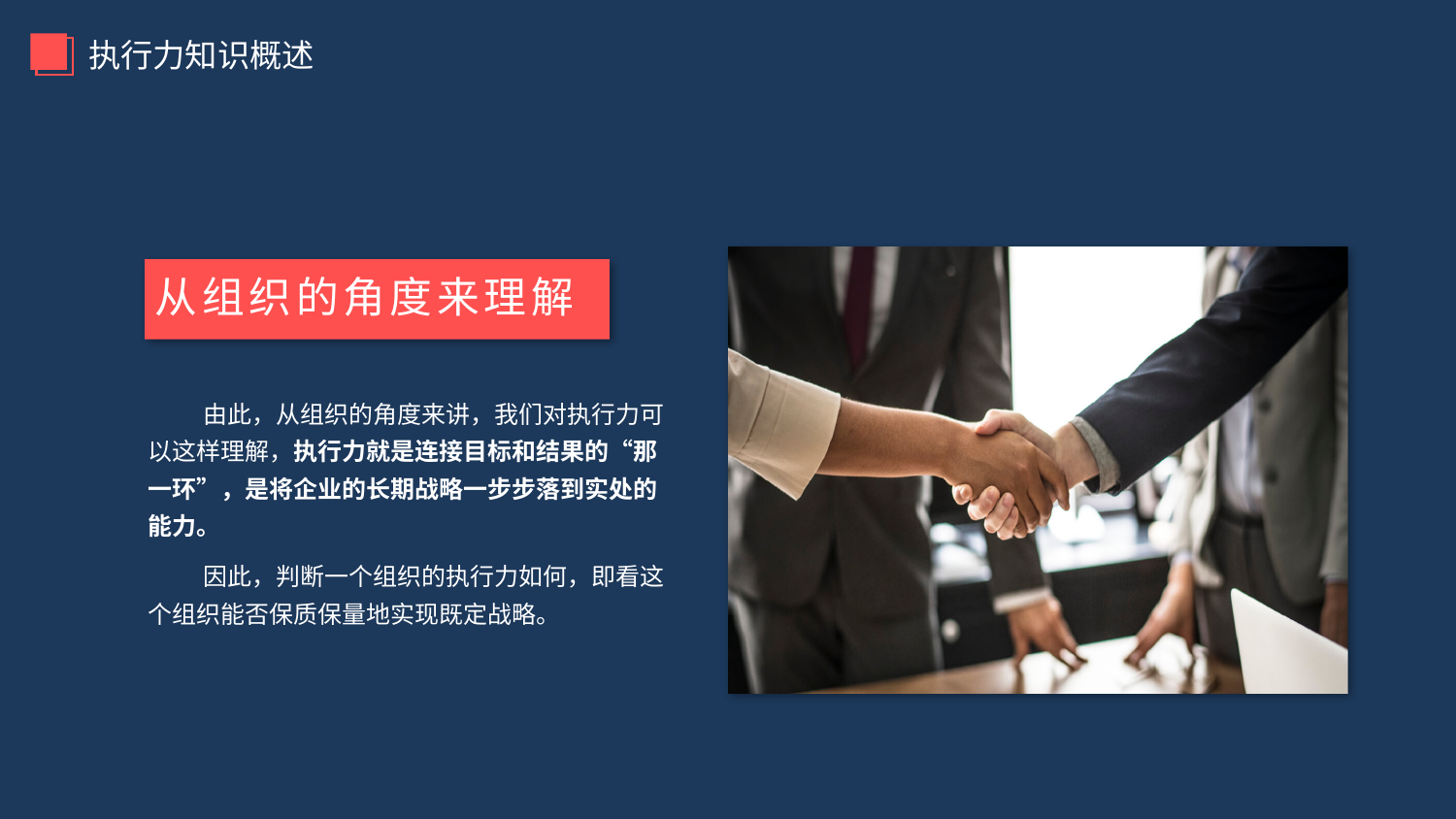

从组织的角度来理解
由此，从组织的角度来讲，我们对执行力可以这样理解，执行力就是连接目标和结果的“那一环”，是将企业的长期战略一步步落到实处的能力。
因此，判断一个组织的执行力如何，即看这个组织能否保质保量地实现既定战略。